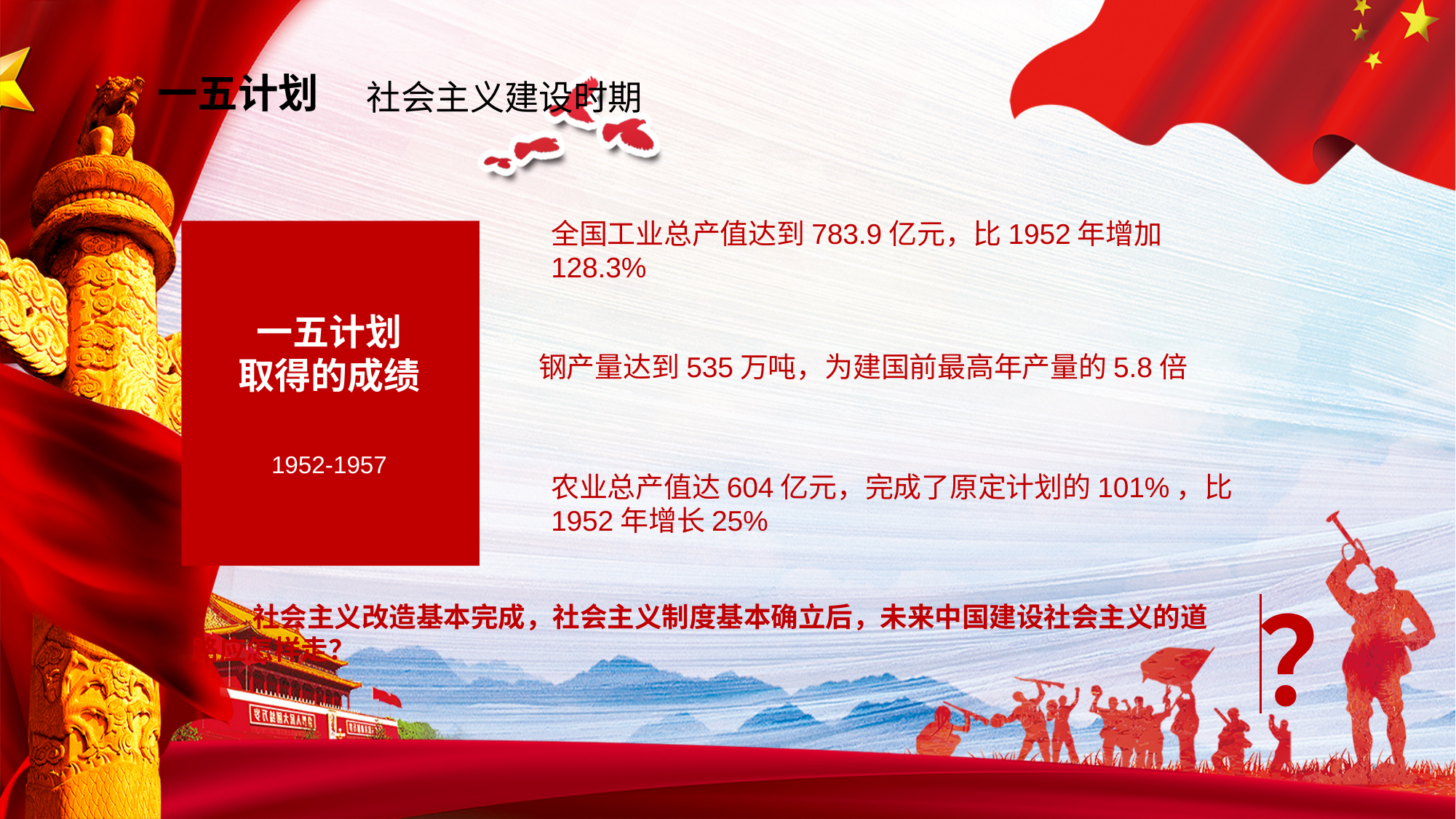

一五计划
社会主义建设时期
全国工业总产值达到783.9亿元，比1952年增加128.3%

一五计划
取得的成绩
1952-1957
钢产量达到535万吨，为建国前最高年产量的5.8倍
农业总产值达604亿元，完成了原定计划的101%，比1952年增长25%
？
    社会主义改造基本完成，社会主义制度基本确立后，未来中国建设社会主义的道路应怎样走？